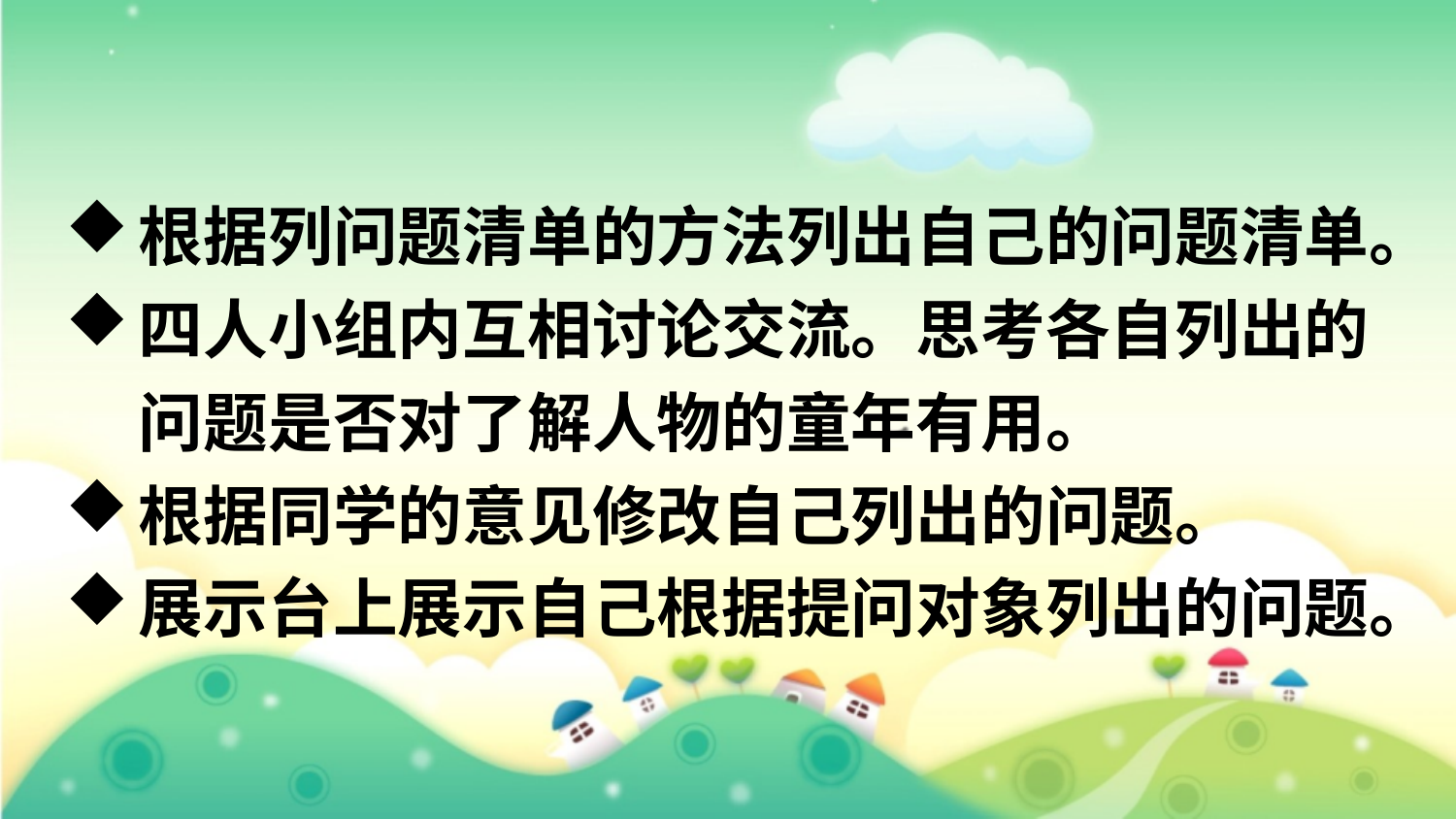

根据列问题清单的方法列出自己的问题清单。
四人小组内互相讨论交流。思考各自列出的问题是否对了解人物的童年有用。
根据同学的意见修改自己列出的问题。
展示台上展示自己根据提问对象列出的问题。